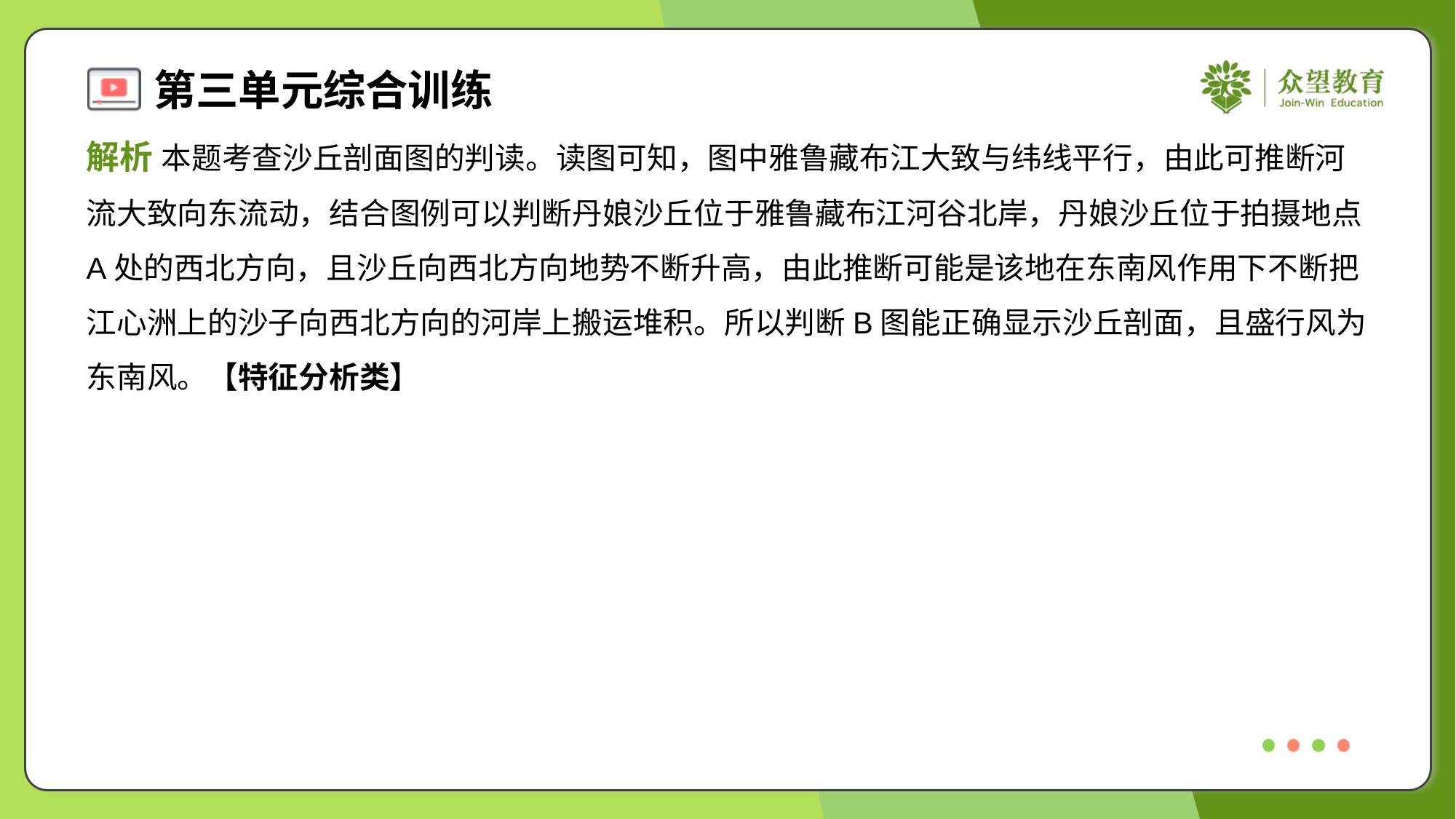

解析 本题考查沙丘剖面图的判读。读图可知，图中雅鲁藏布江大致与纬线平行，由此可推断河
流大致向东流动，结合图例可以判断丹娘沙丘位于雅鲁藏布江河谷北岸，丹娘沙丘位于拍摄地点
A处的西北方向，且沙丘向西北方向地势不断升高，由此推断可能是该地在东南风作用下不断把
江心洲上的沙子向西北方向的河岸上搬运堆积。所以判断B图能正确显示沙丘剖面，且盛行风为
东南风。【特征分析类】